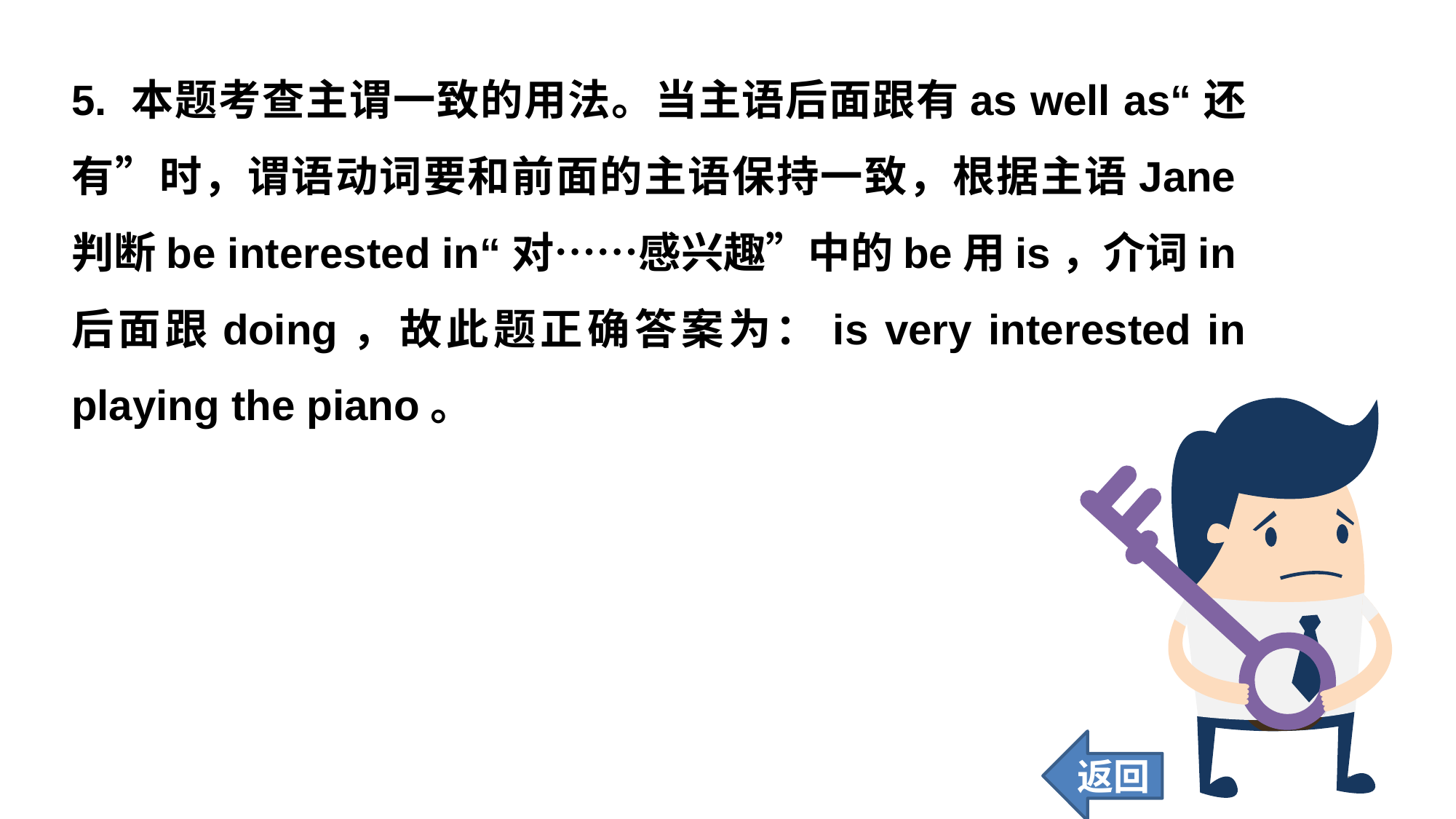

5. 本题考查主谓一致的用法。当主语后面跟有as well as“还有”时，谓语动词要和前面的主语保持一致，根据主语Jane判断be interested in“对……感兴趣”中的be用is，介词in后面跟doing，故此题正确答案为：is very interested in playing the piano。

返回
114